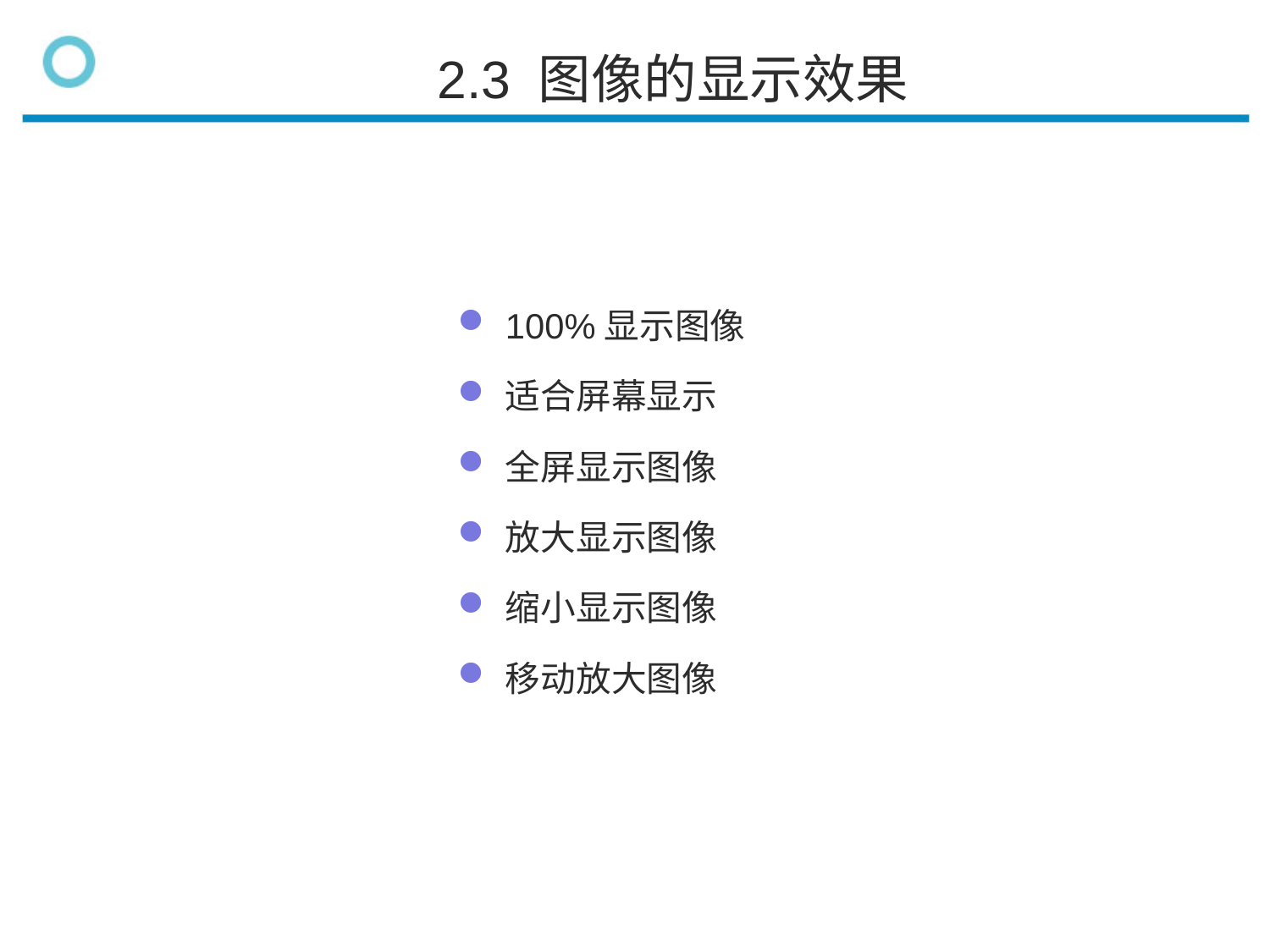

2.3 图像的显示效果
100%显示图像
适合屏幕显示
全屏显示图像
放大显示图像
缩小显示图像
移动放大图像